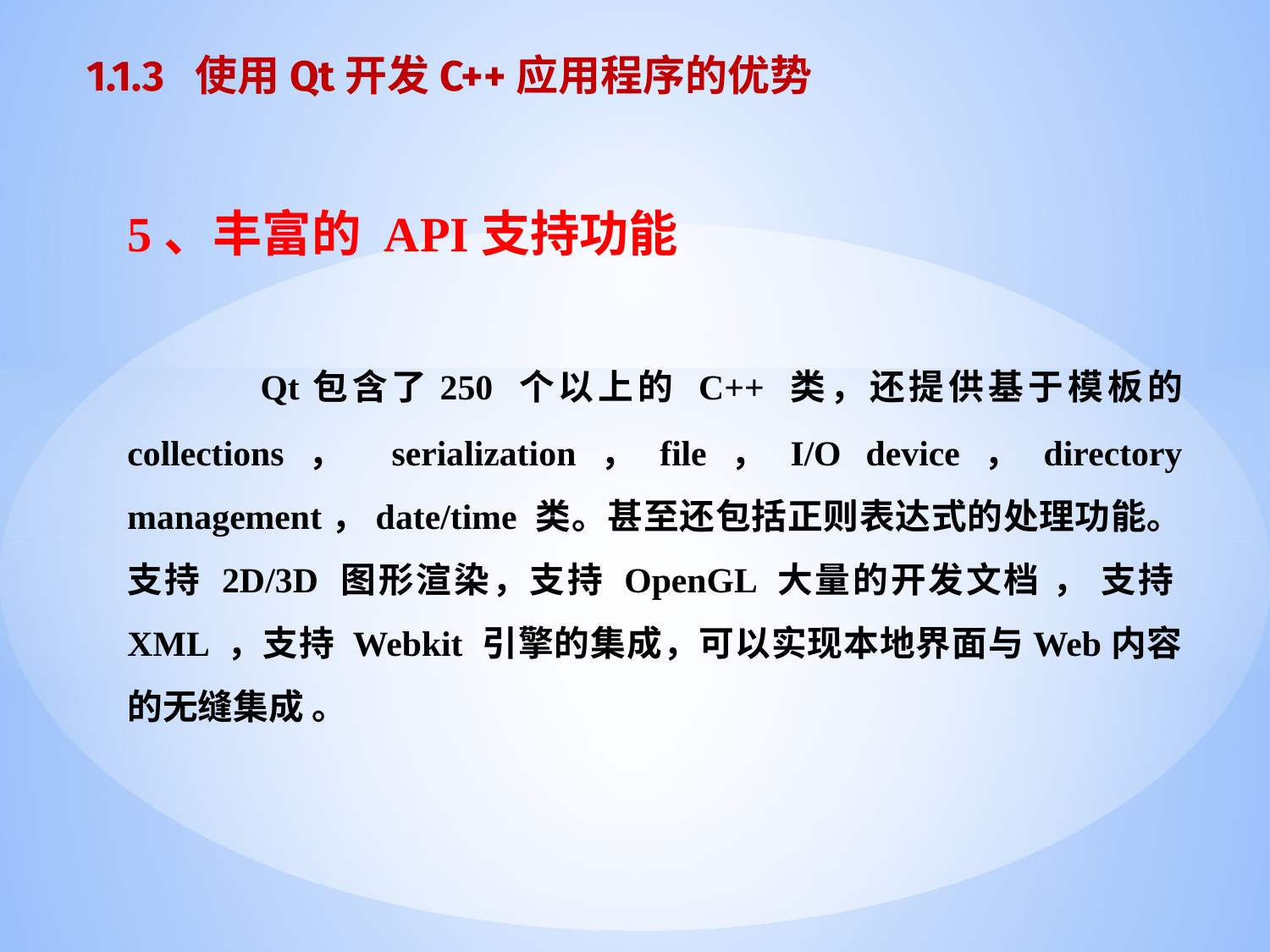

1.1.3  使用Qt开发C++应用程序的优势
5、丰富的 API支持功能

        Qt包含了250 个以上的 C++ 类，还提供基于模板的 collections， serialization，file，I/O device，directory management，date/time 类。甚至还包括正则表达式的处理功能。支持 2D/3D 图形渲染，支持 OpenGL 大量的开发文档 ， 支持XML ，支持 Webkit 引擎的集成，可以实现本地界面与Web内容的无缝集成 。